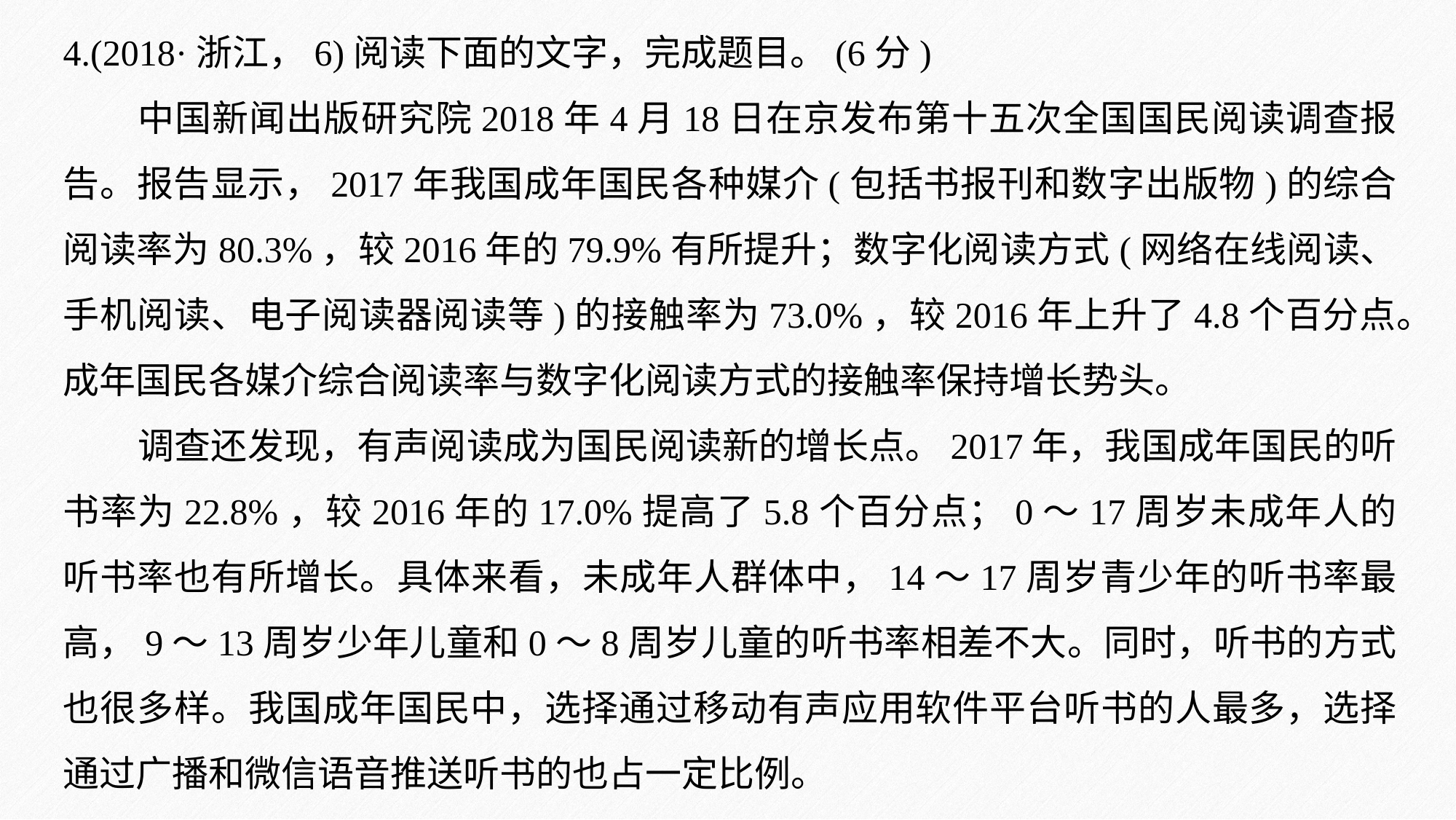

4.(2018·浙江，6)阅读下面的文字，完成题目。(6分)
中国新闻出版研究院2018年4月18日在京发布第十五次全国国民阅读调查报告。报告显示，2017年我国成年国民各种媒介(包括书报刊和数字出版物)的综合阅读率为80.3%，较2016年的79.9%有所提升；数字化阅读方式(网络在线阅读、手机阅读、电子阅读器阅读等)的接触率为73.0%，较2016年上升了4.8个百分点。成年国民各媒介综合阅读率与数字化阅读方式的接触率保持增长势头。
调查还发现，有声阅读成为国民阅读新的增长点。2017年，我国成年国民的听书率为22.8%，较2016年的17.0%提高了5.8个百分点；0～17周岁未成年人的听书率也有所增长。具体来看，未成年人群体中，14～17周岁青少年的听书率最高，9～13周岁少年儿童和0～8周岁儿童的听书率相差不大。同时，听书的方式也很多样。我国成年国民中，选择通过移动有声应用软件平台听书的人最多，选择通过广播和微信语音推送听书的也占一定比例。